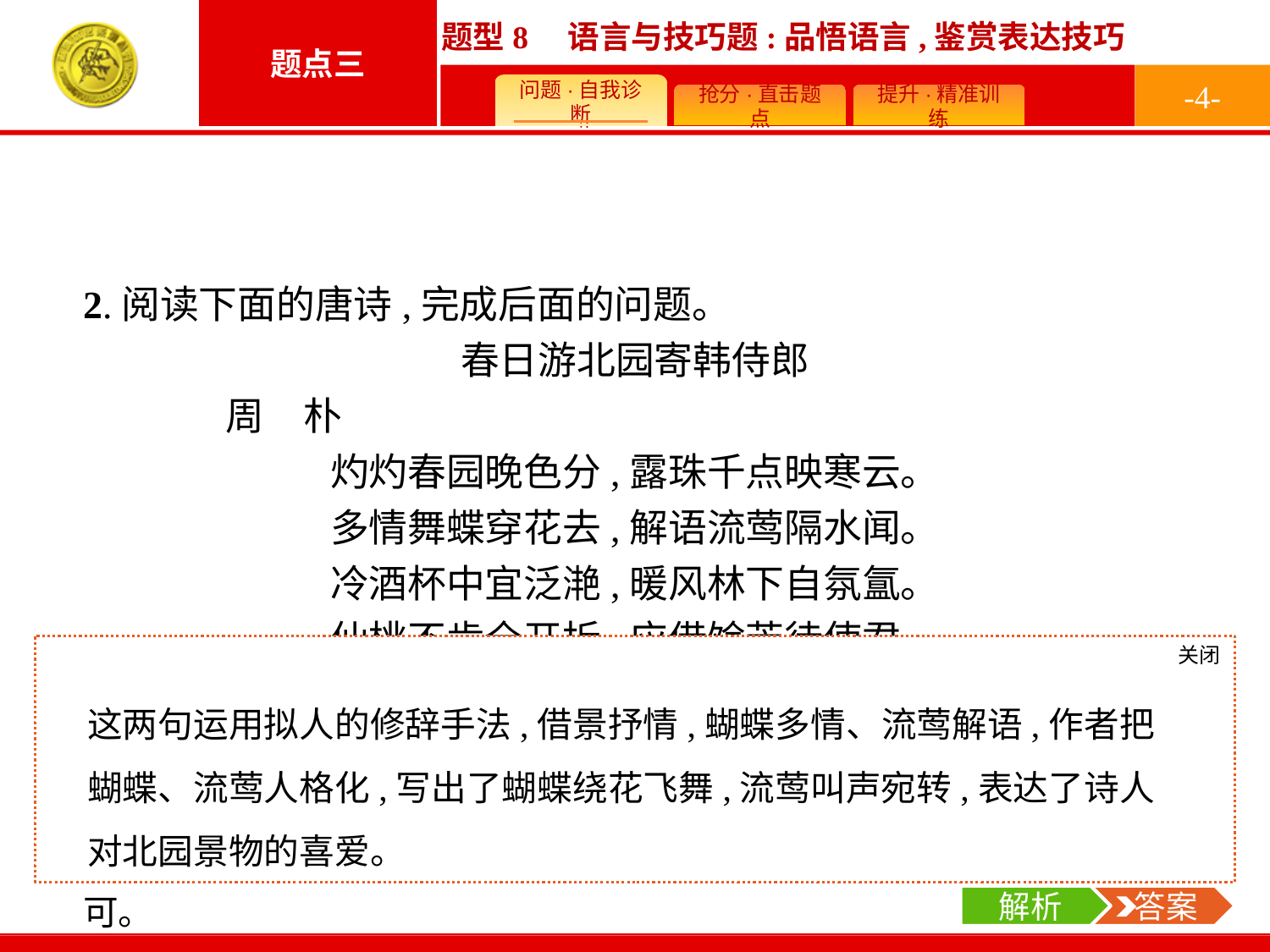

-4-
2.阅读下面的唐诗,完成后面的问题。
春日游北园寄韩侍郎
	周　朴
灼灼春园晚色分,露珠千点映寒云。
多情舞蝶穿花去,解语流莺隔水闻。
冷酒杯中宜泛滟,暖风林下自氛氲。
仙桃不肯全开拆,应借馀芳待使君。
请对颔联“多情舞蝶穿花去,解语流莺隔水闻”进行赏析。

关闭
解析
  答案

这两句运用拟人的修辞手法,借景抒情,蝴蝶多情、流莺解语,作者把蝴蝶、流莺人格化,写出了蝴蝶绕花飞舞,流莺叫声宛转,表达了诗人对北园景物的喜爱。

关闭
解析

此题考查对诗歌语言的鉴赏,这句话是诗中的写景句,采用了拟人的修辞手法,蝶多情、莺解语,表达了诗人对春日的喜爱。符合这个意思即可。
解析
  答案